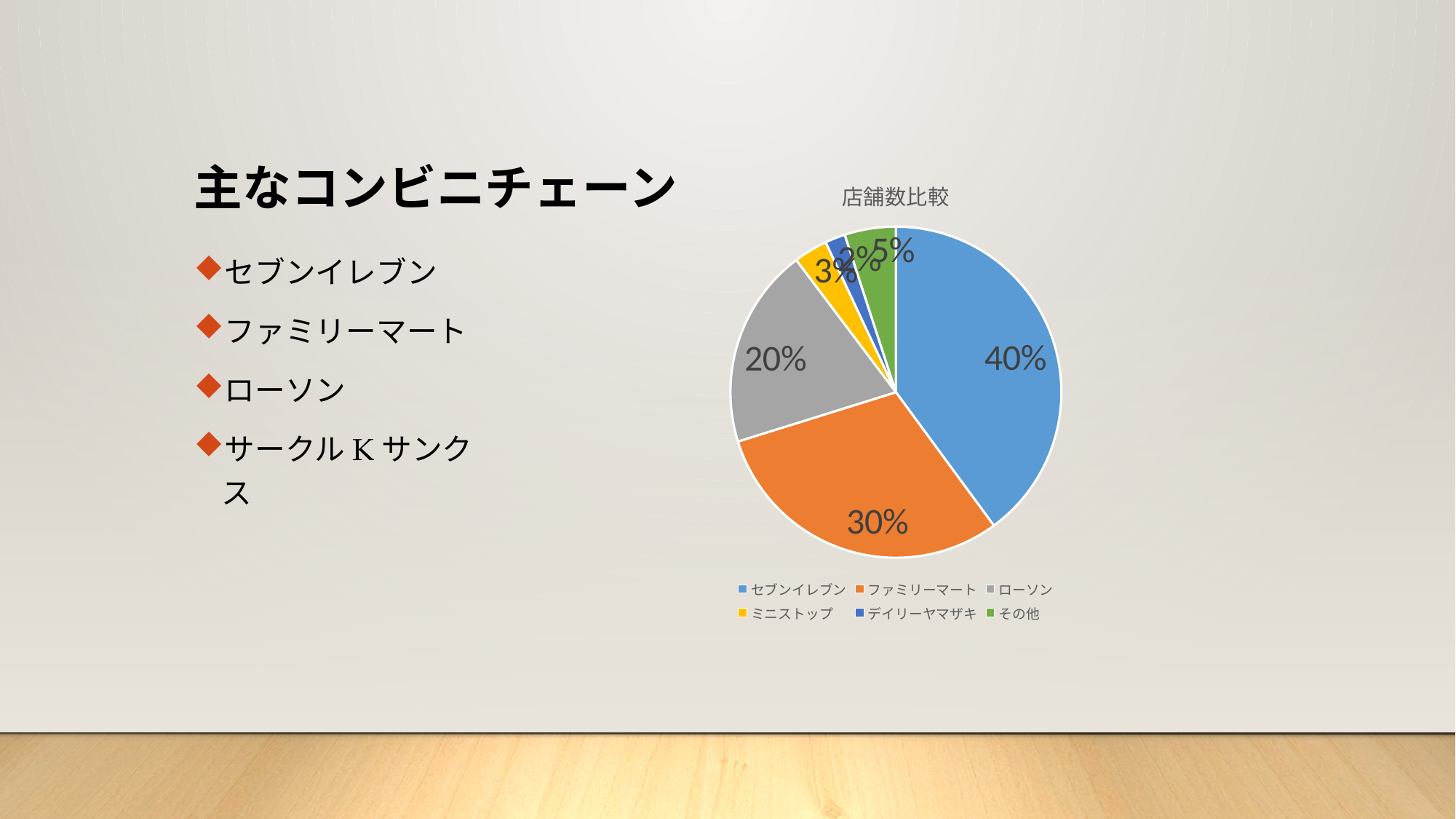

# 主なコンビニチェーン

### Chart: 店舗数比較

| Category |  |
|---|---|
| セブンイレブン | 40082.0 |
| ファミリーマート | 30396.0 |
| ローソン | 19619.0 |
| ミニストップ | 3320.0 |
| デイリーヤマザキ | 1984.0 |
| その他 | 5021.0 |
セブンイレブン
ファミリーマート
ローソン
サークルKサンクス